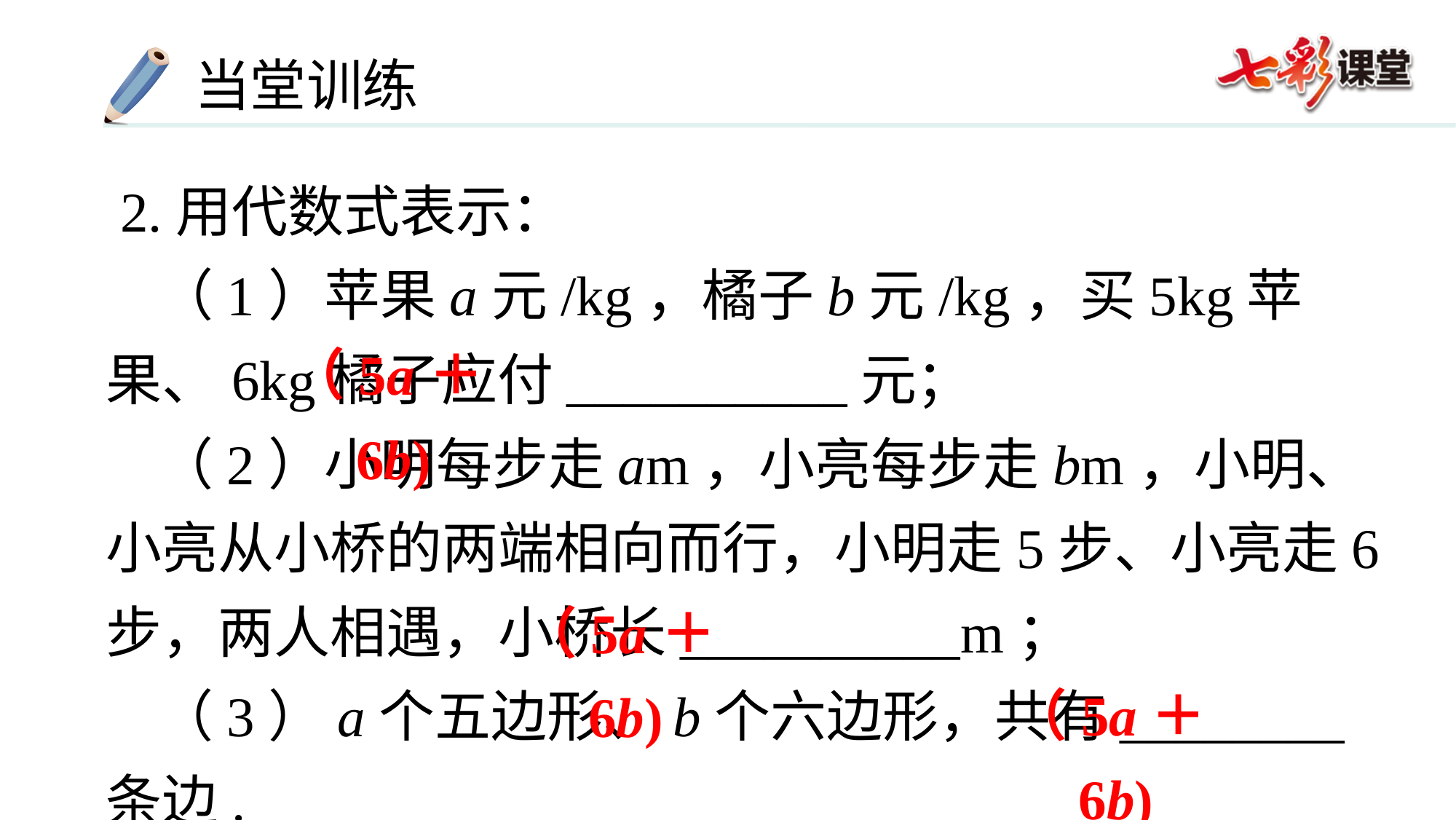

2.用代数式表示：
   （1）苹果a元/kg，橘子b元/kg，买5kg苹果、6kg橘子应付__________元；
   （2）小明每步走am，小亮每步走bm，小明、小亮从小桥的两端相向而行，小明走5步、小亮走6步，两人相遇，小桥长__________m；
   （3）a个五边形、b个六边形，共有________条边.

（5a＋6b)
（5a＋6b)
（5a＋6b)